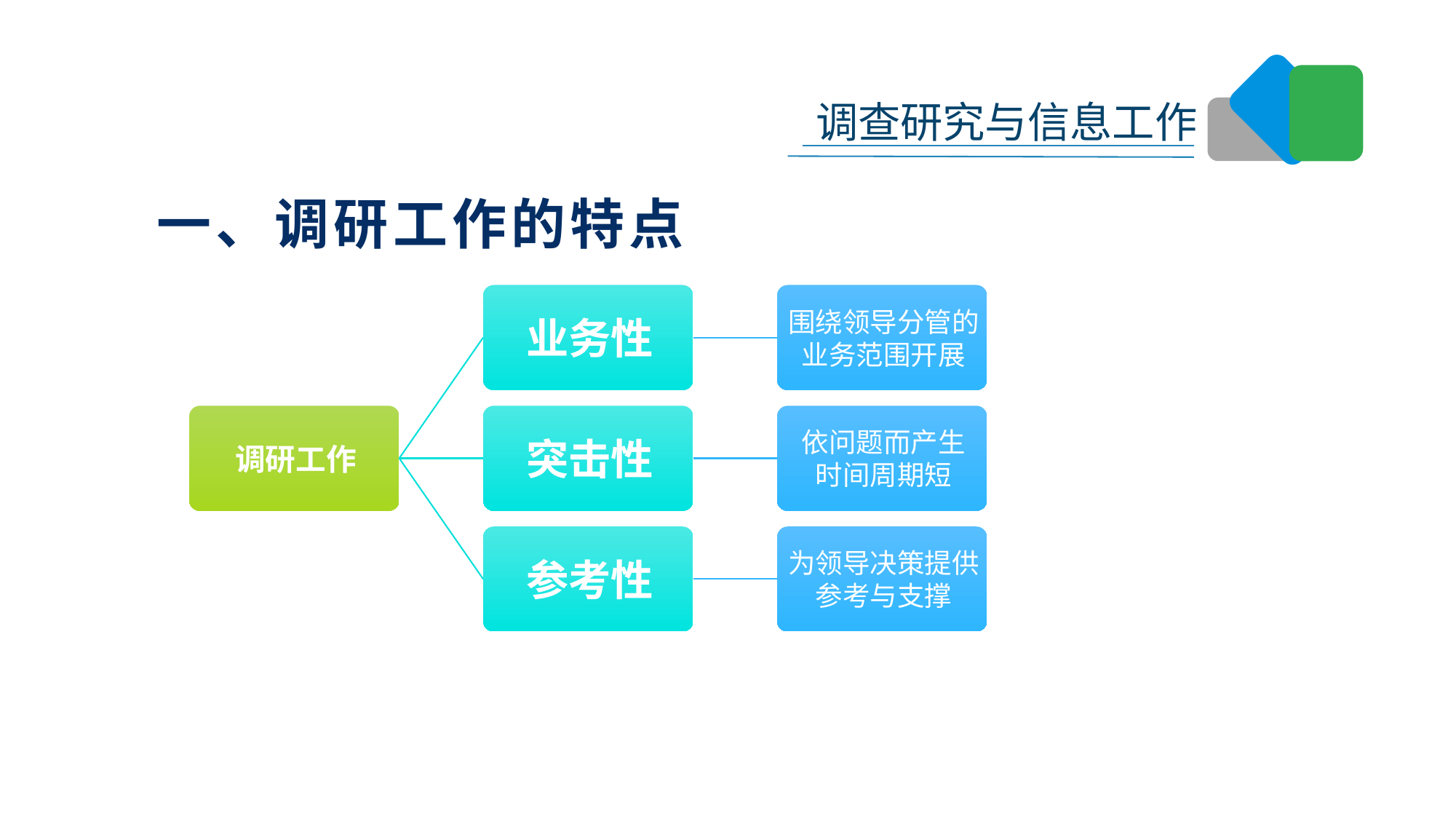

一、调研工作的特点
调研工作

业务性

围绕领导分管的
业务范围开展

突击性

依问题而产生
时间周期短

参考性

为领导决策提供
参考与支撑